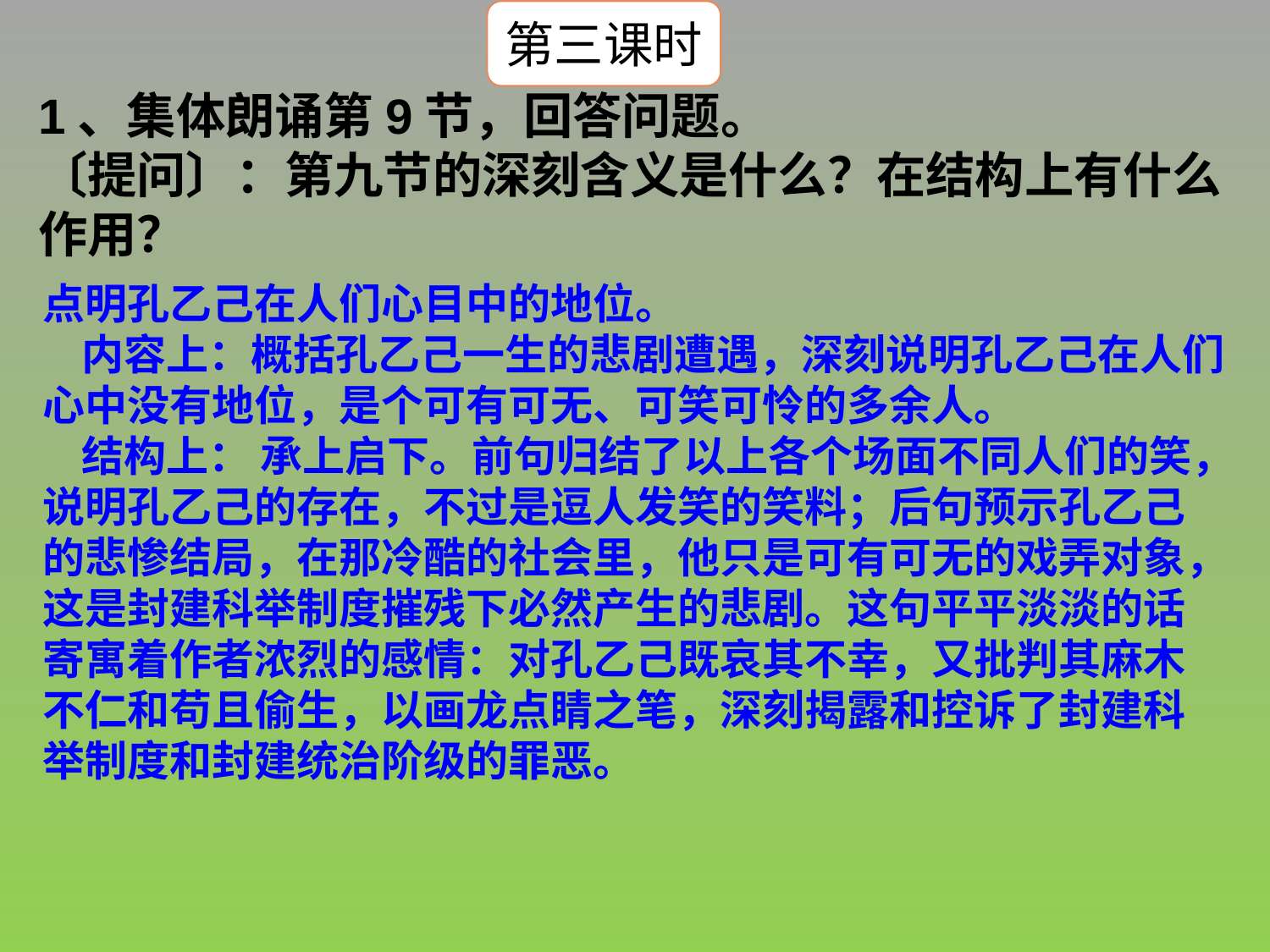

第三课时
1、集体朗诵第9节，回答问题。
〔提问〕：第九节的深刻含义是什么？在结构上有什么作用？

点明孔乙己在人们心目中的地位。
   内容上：概括孔乙己一生的悲剧遭遇，深刻说明孔乙己在人们心中没有地位，是个可有可无、可笑可怜的多余人。
   结构上： 承上启下。前句归结了以上各个场面不同人们的笑，说明孔乙己的存在，不过是逗人发笑的笑料；后句预示孔乙己的悲惨结局，在那冷酷的社会里，他只是可有可无的戏弄对象，这是封建科举制度摧残下必然产生的悲剧。这句平平淡淡的话寄寓着作者浓烈的感情：对孔乙己既哀其不幸，又批判其麻木不仁和苟且偷生，以画龙点睛之笔，深刻揭露和控诉了封建科举制度和封建统治阶级的罪恶。